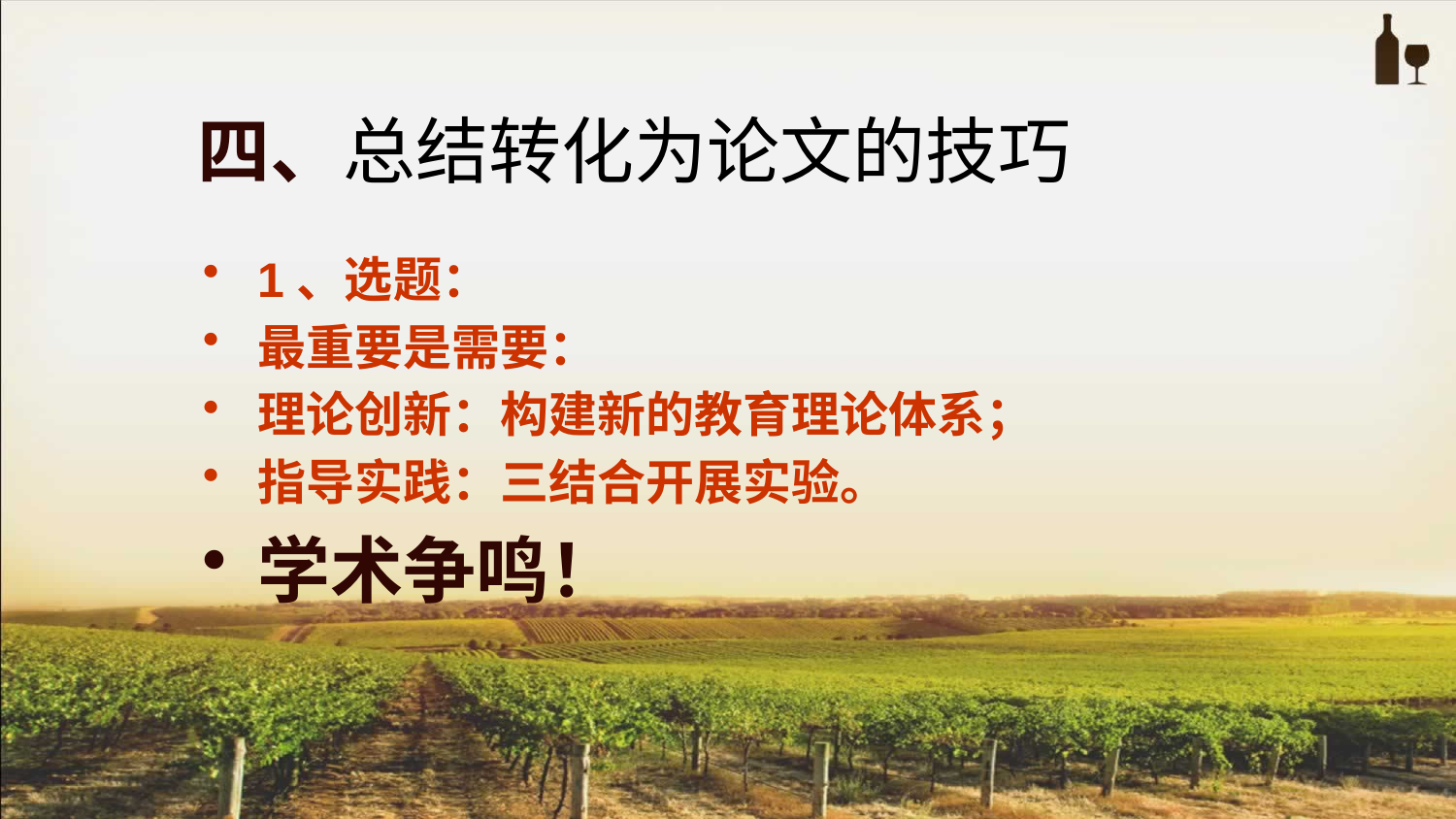

四、总结转化为论文的技巧
1、选题：
最重要是需要：
理论创新：构建新的教育理论体系；
指导实践：三结合开展实验。
学术争鸣！